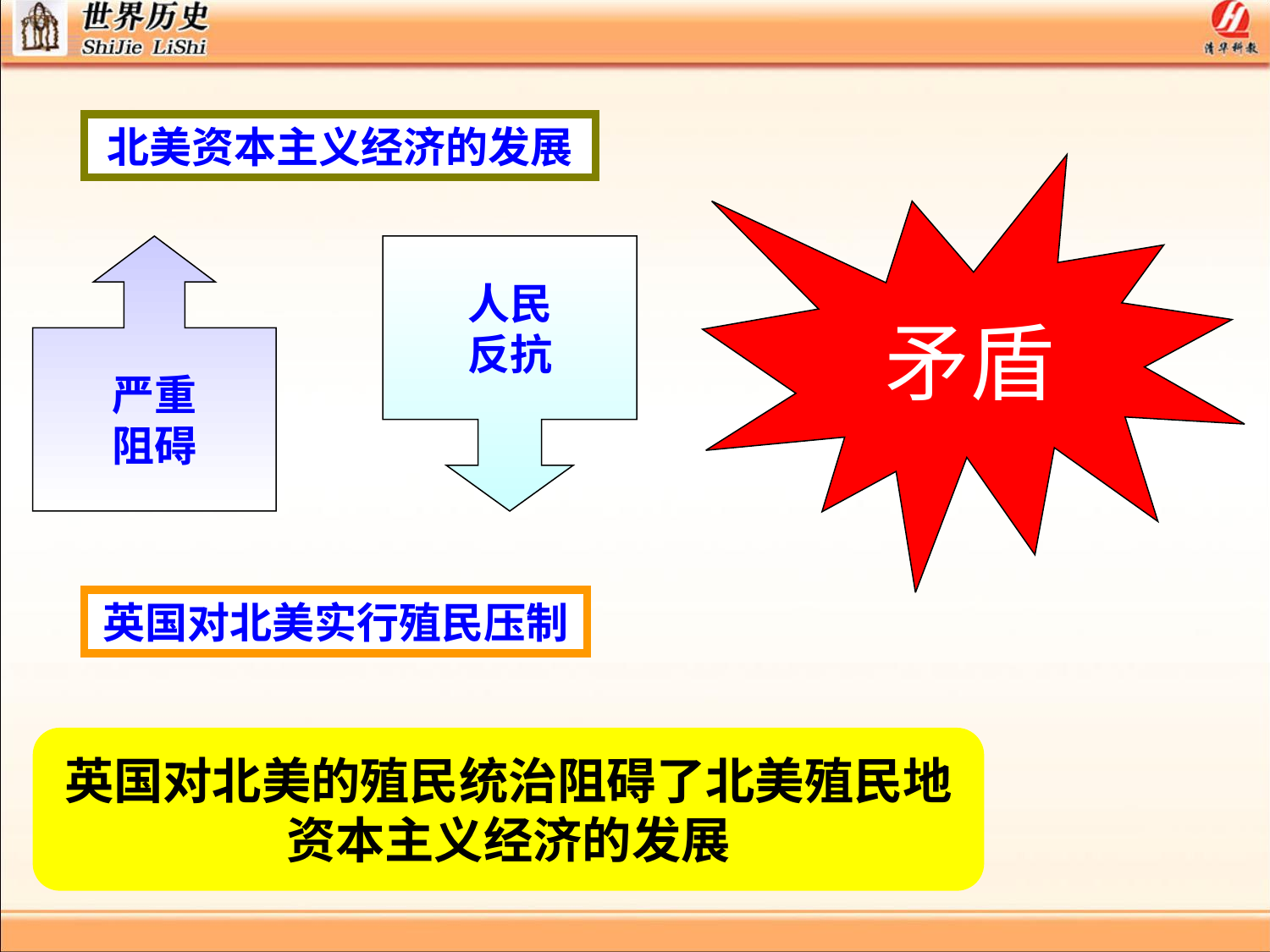

北美资本主义经济的发展
矛盾
严重
阻碍
人民
反抗
英国对北美实行殖民压制
英国对北美的殖民统治阻碍了北美殖民地资本主义经济的发展